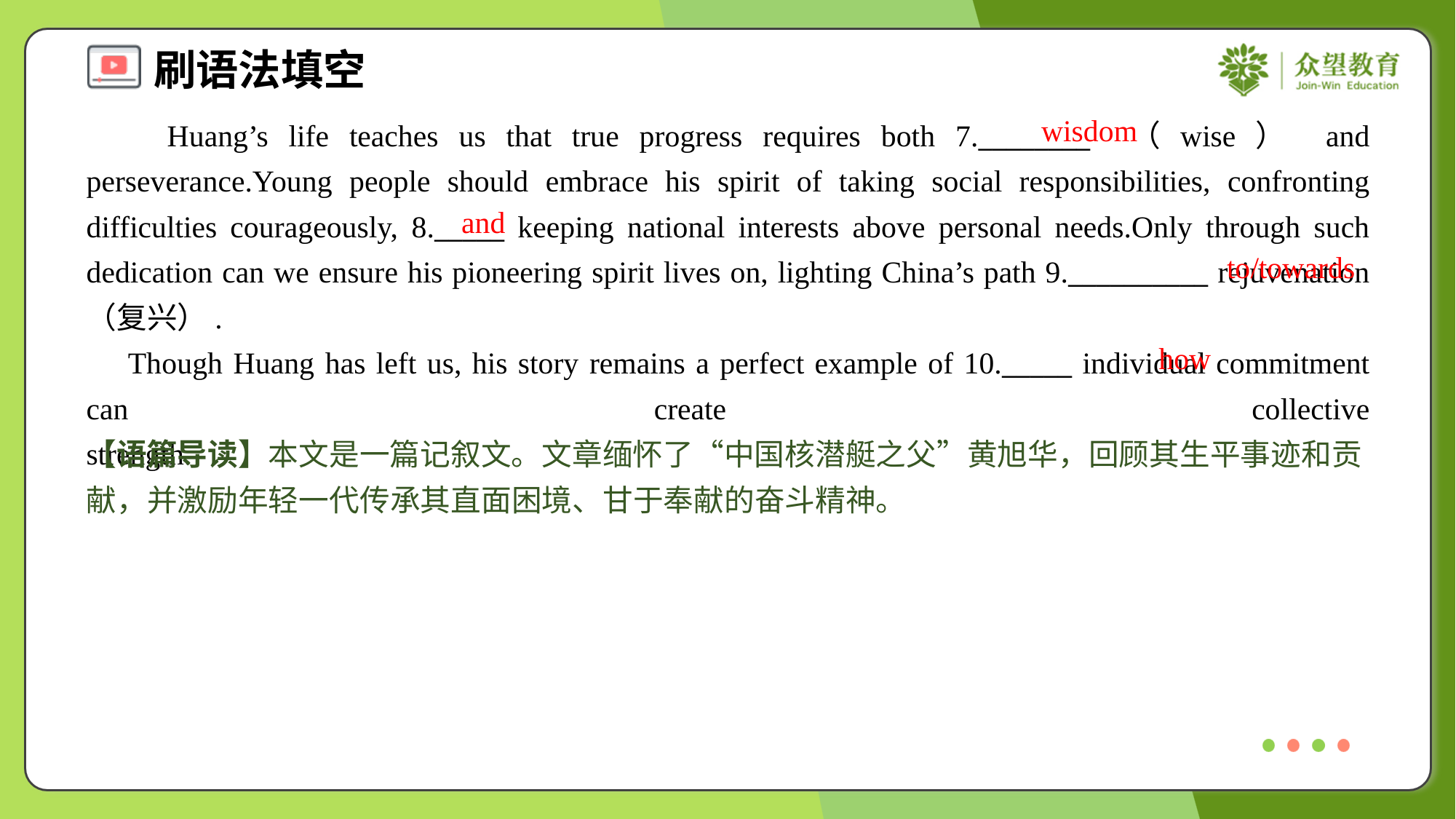

wisdom
    Huang’s life teaches us that true progress requires both 7.________ （wise） and perseverance.Young people should embrace his spirit of taking social responsibilities, confronting difficulties courageously, 8._____ keeping national interests above personal needs.Only through such dedication can we ensure his pioneering spirit lives on, lighting China’s path 9.__________ rejuvenation （复兴）.
    Though Huang has left us, his story remains a perfect example of 10._____ individual commitment can create collective strength.#1.4
and
to/towards
how
【语篇导读】本文是一篇记叙文。文章缅怀了“中国核潜艇之父”黄旭华，回顾其生平事迹和贡献，并激励年轻一代传承其直面困境、甘于奉献的奋斗精神。